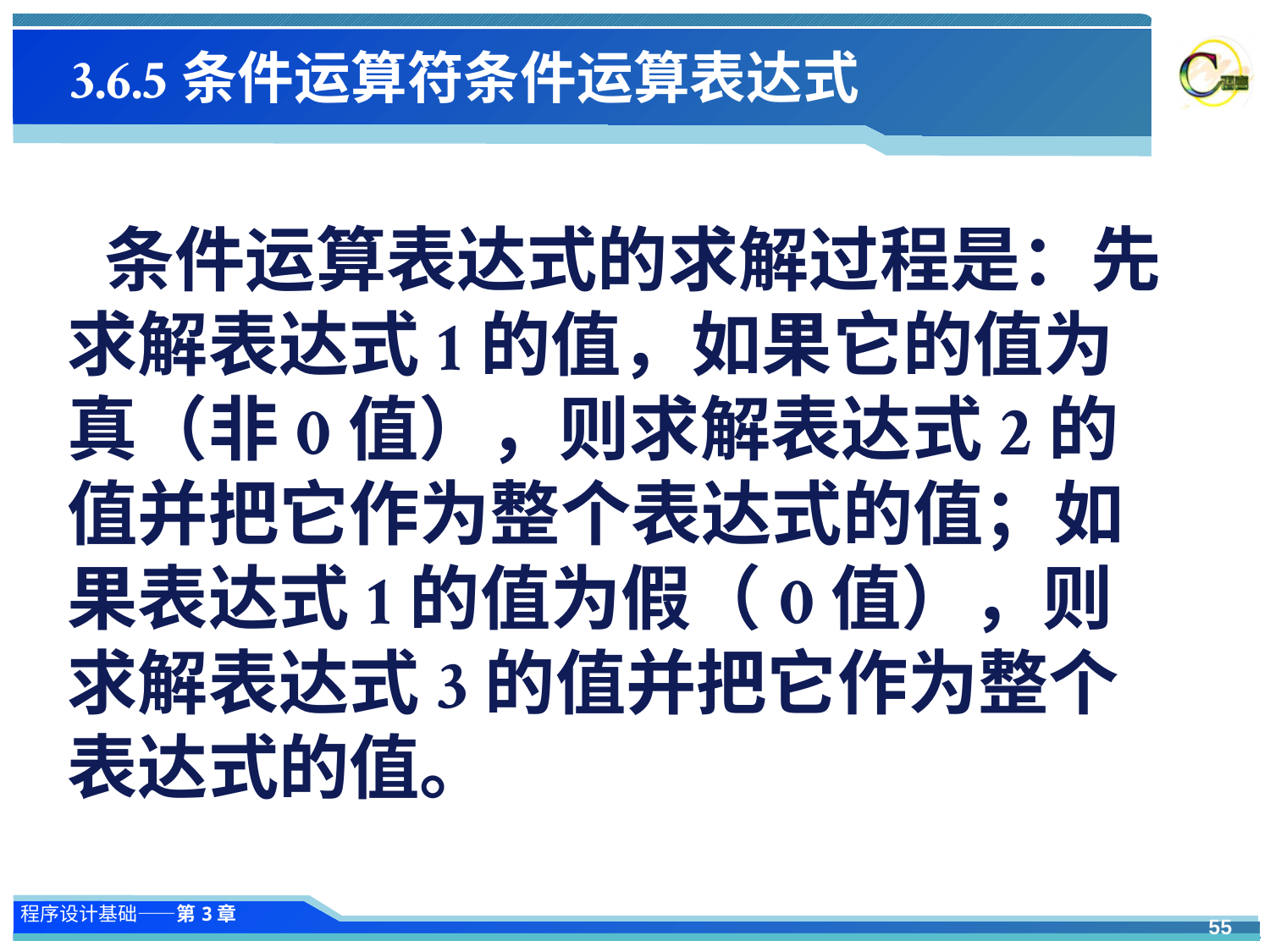

3.6.5条件运算符条件运算表达式
条件运算表达式的求解过程是：先求解表达式1的值，如果它的值为真（非0值），则求解表达式2的值并把它作为整个表达式的值；如果表达式1的值为假（0值），则求解表达式3的值并把它作为整个表达式的值。
55